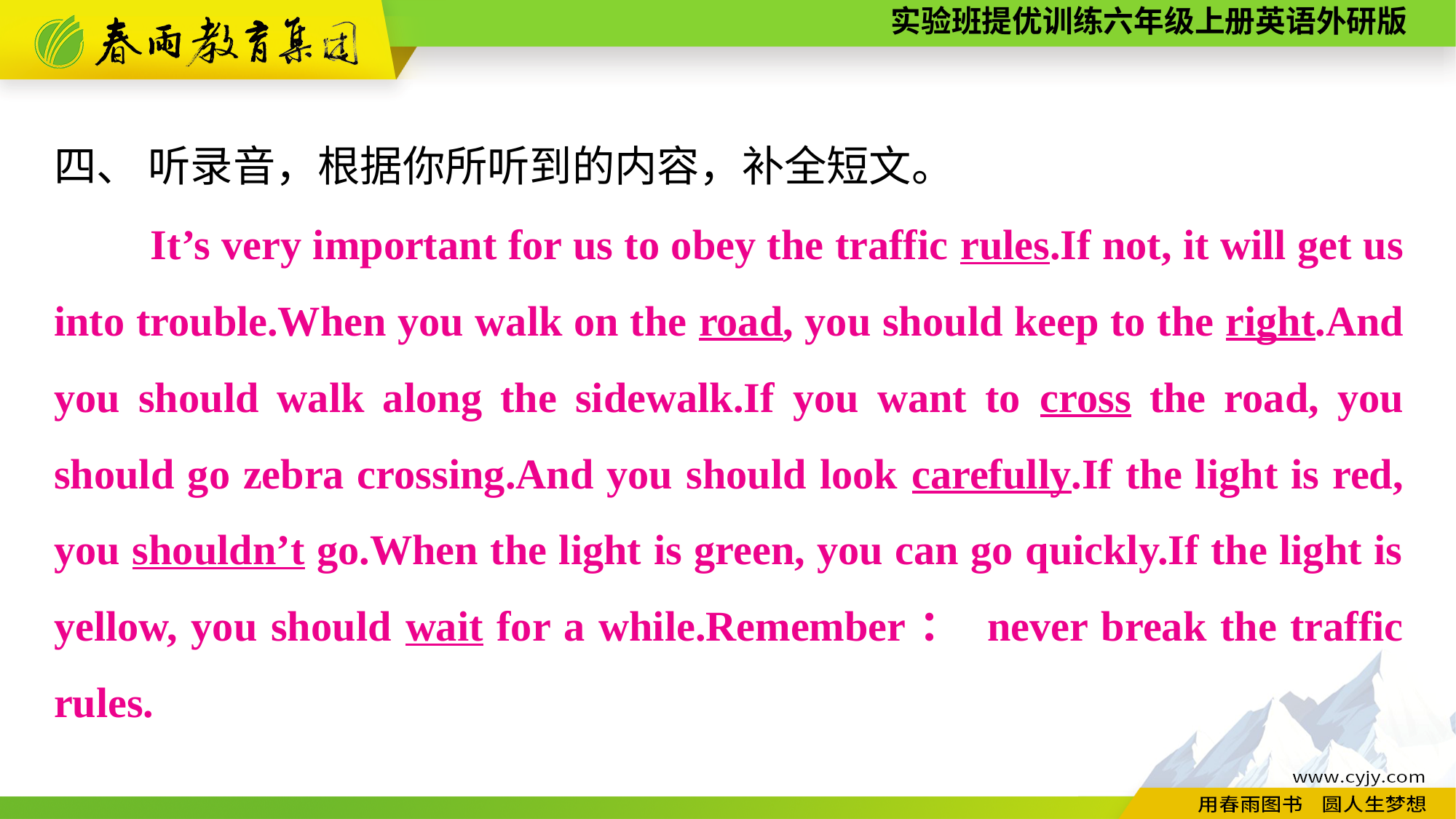

四、 听录音，根据你所听到的内容，补全短文。
　　It’s very important for us to obey the traffic rules.If not, it will get us into trouble.When you walk on the road, you should keep to the right.And you should walk along the sidewalk.If you want to cross the road, you should go zebra crossing.And you should look carefully.If the light is red, you shouldn’t go.When the light is green, you can go quickly.If the light is yellow, you should wait for a while.Remember： never break the traffic rules.